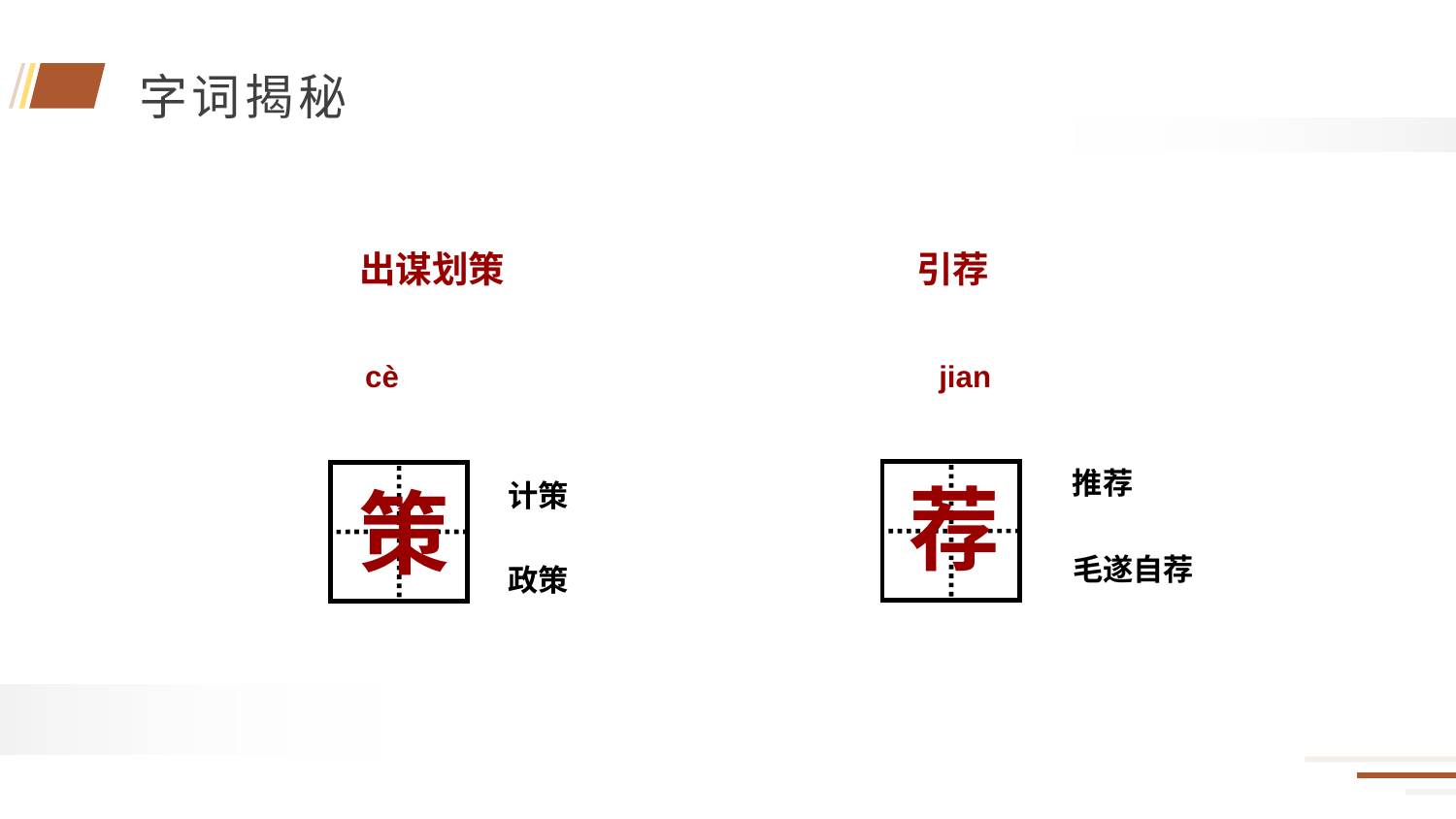

引荐
出谋划策
cè
jian
推荐

荐
策
计策
毛遂自荐
政策